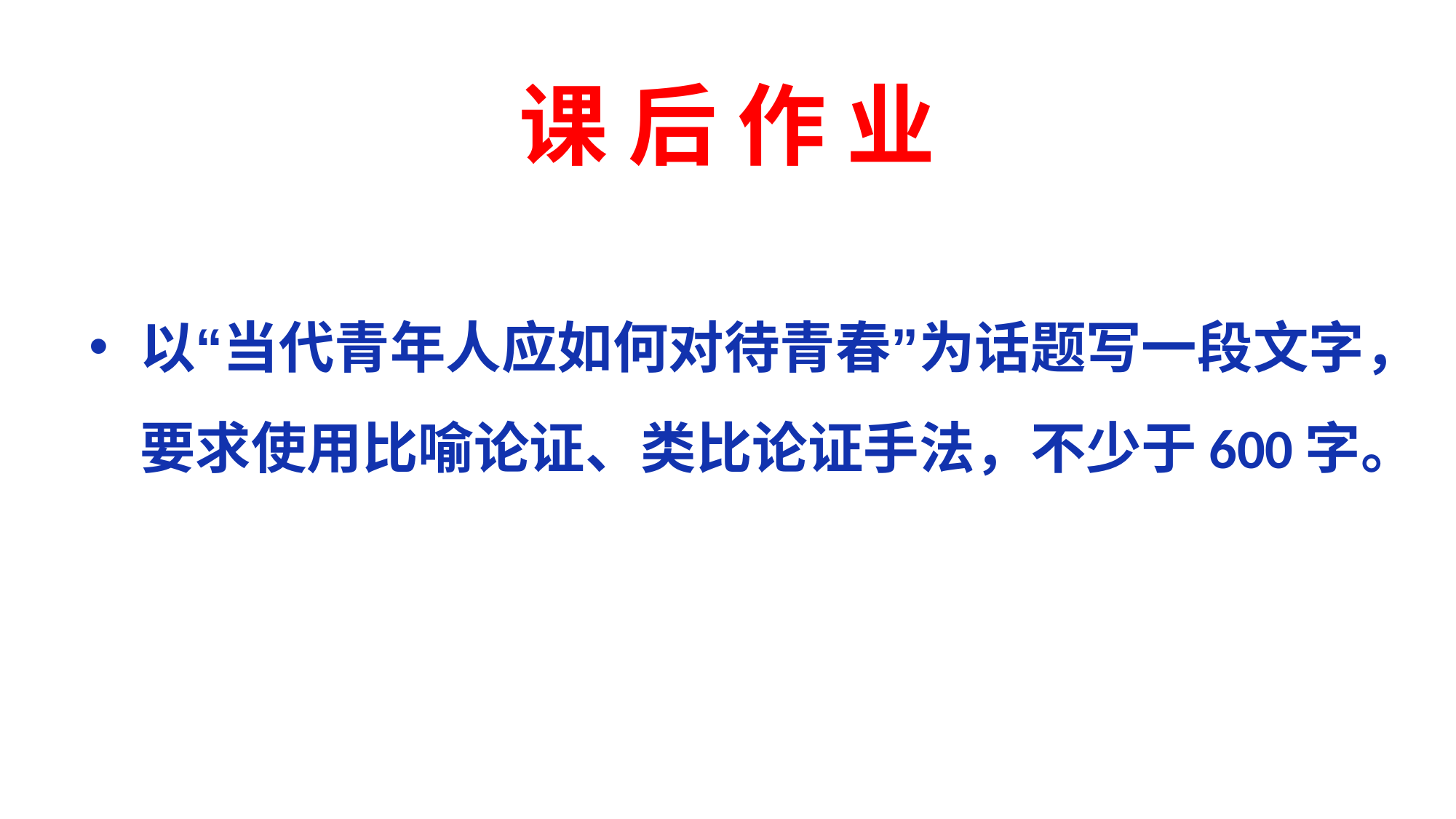

# 课 后 作 业
以“当代青年人应如何对待青春”为话题写一段文字，要求使用比喻论证、类比论证手法，不少于600字。